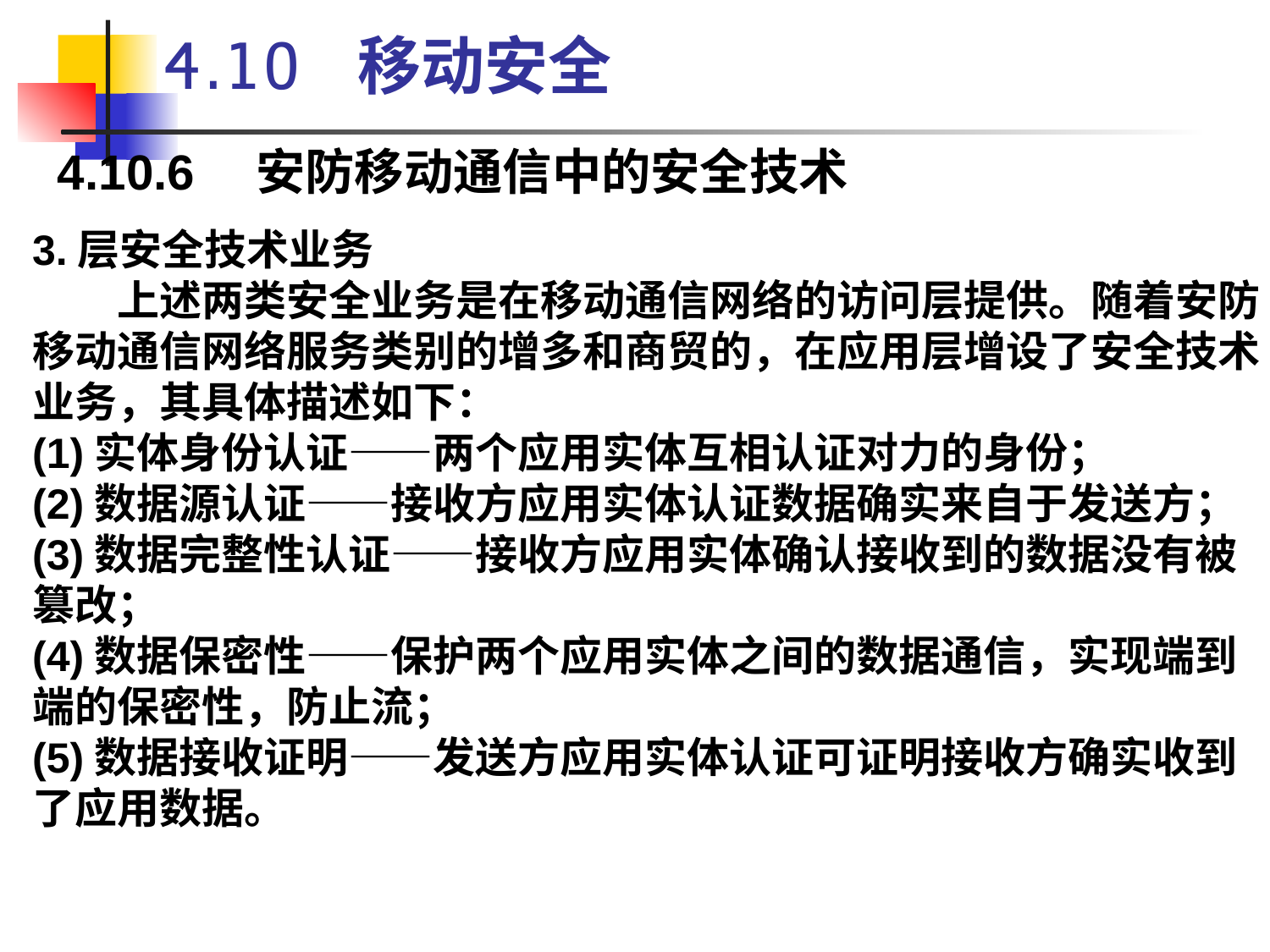

4.10  移动安全
4.10.6　安防移动通信中的安全技术
3.层安全技术业务
　　上述两类安全业务是在移动通信网络的访问层提供。随着安防移动通信网络服务类别的增多和商贸的，在应用层增设了安全技术业务，其具体描述如下：
(1)实体身份认证——两个应用实体互相认证对力的身份；
(2)数据源认证——接收方应用实体认证数据确实来自于发送方；
(3)数据完整性认证——接收方应用实体确认接收到的数据没有被篡改；
(4)数据保密性——保护两个应用实体之间的数据通信，实现端到端的保密性，防止流；
(5)数据接收证明——发送方应用实体认证可证明接收方确实收到了应用数据。